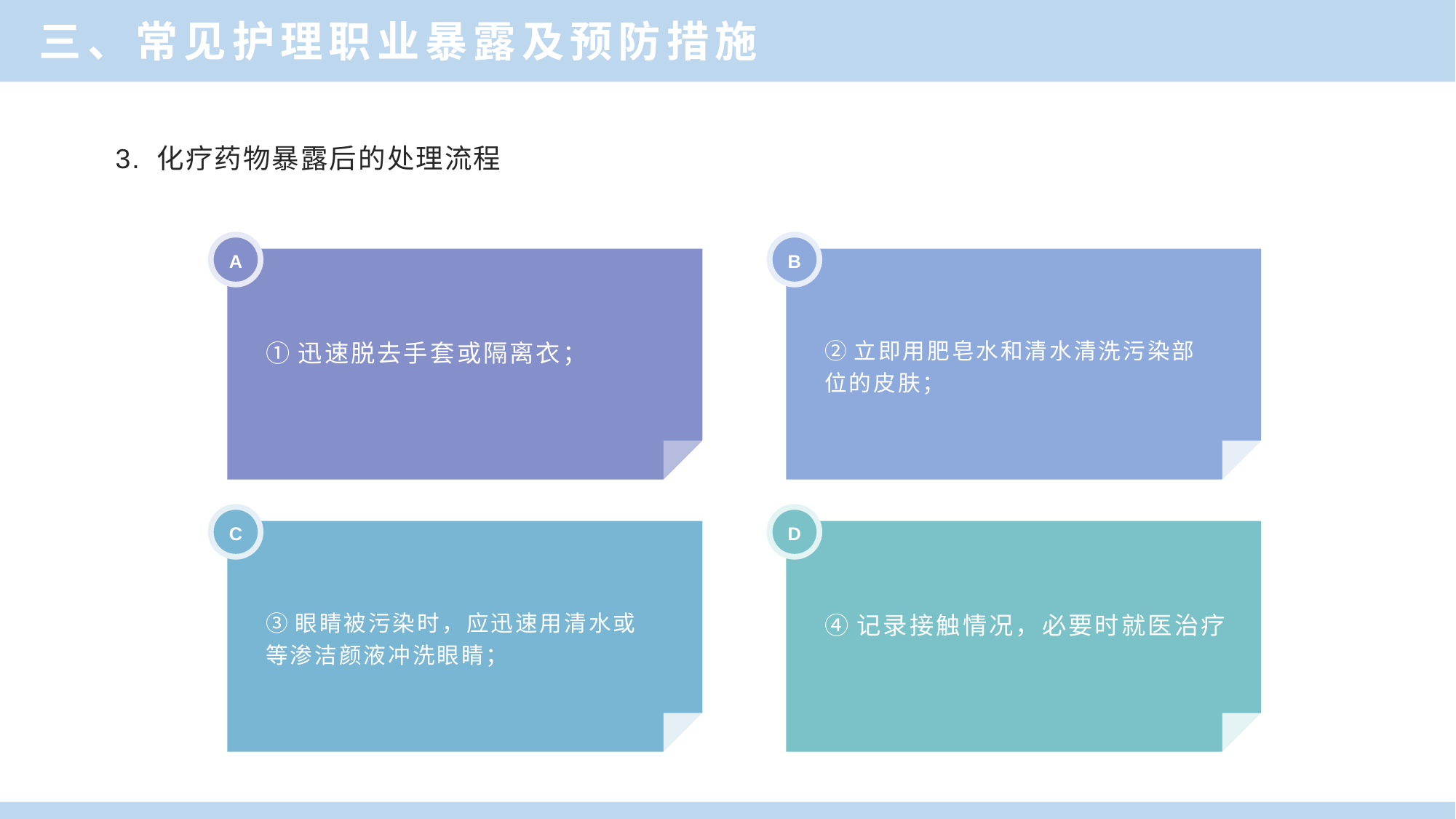

三、常见护理职业暴露及预防措施
单击此处添加标题
3. 化疗药物暴露后的处理流程

A
B

①迅速脱去手套或隔离衣；
②立即用肥皂水和清水清洗污染部位的皮肤；

C
D

③眼睛被污染时，应迅速用清水或等渗洁颜液冲洗眼睛；
④记录接触情况，必要时就医治疗